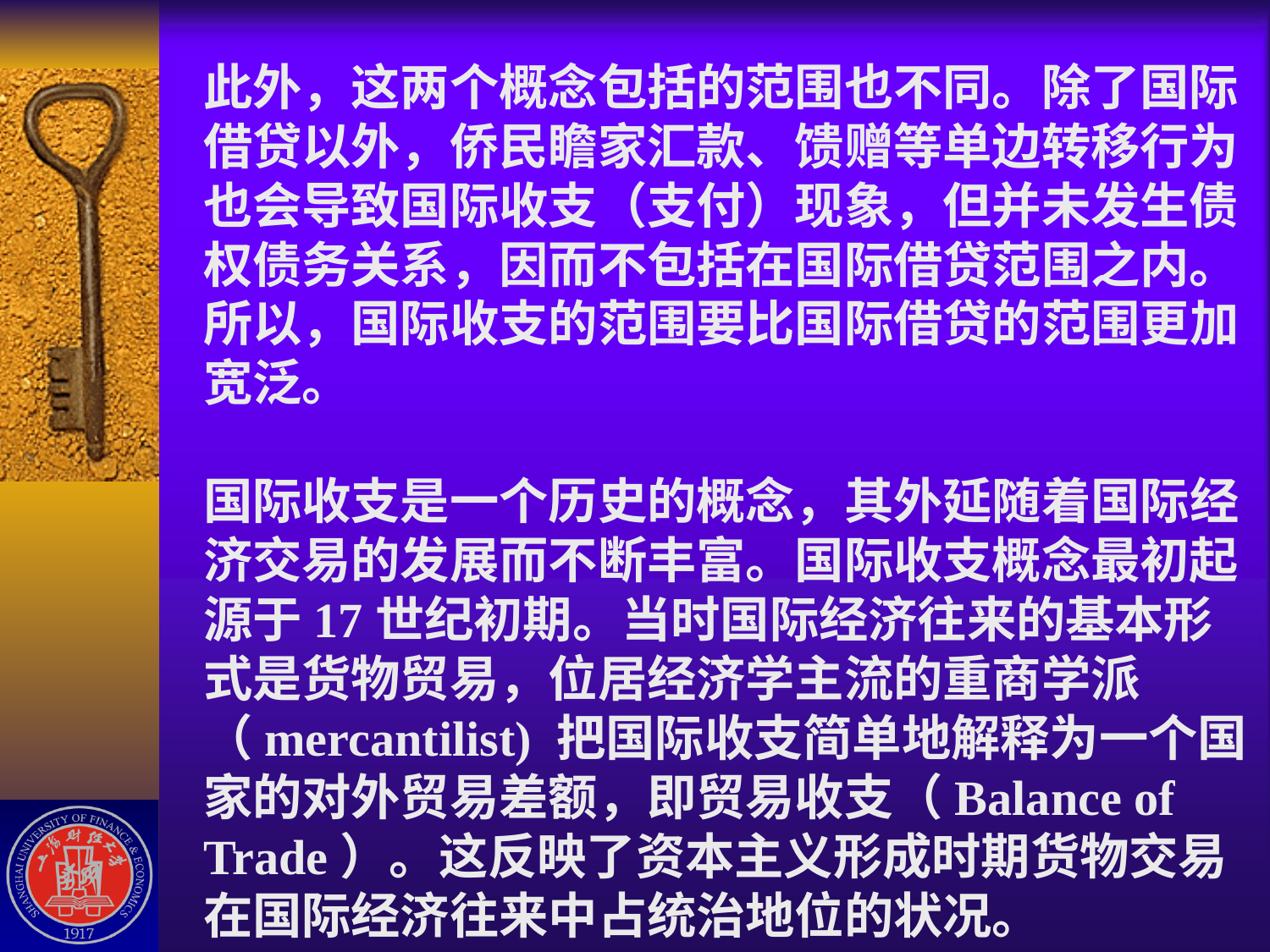

# 此外，这两个概念包括的范围也不同。除了国际借贷以外，侨民瞻家汇款、馈赠等单边转移行为也会导致国际收支（支付）现象，但并未发生债权债务关系，因而不包括在国际借贷范围之内。所以，国际收支的范围要比国际借贷的范围更加宽泛。 国际收支是一个历史的概念，其外延随着国际经济交易的发展而不断丰富。国际收支概念最初起源于17世纪初期。当时国际经济往来的基本形式是货物贸易，位居经济学主流的重商学派（mercantilist) 把国际收支简单地解释为一个国家的对外贸易差额，即贸易收支（Balance of Trade）。这反映了资本主义形成时期货物交易在国际经济往来中占统治地位的状况。